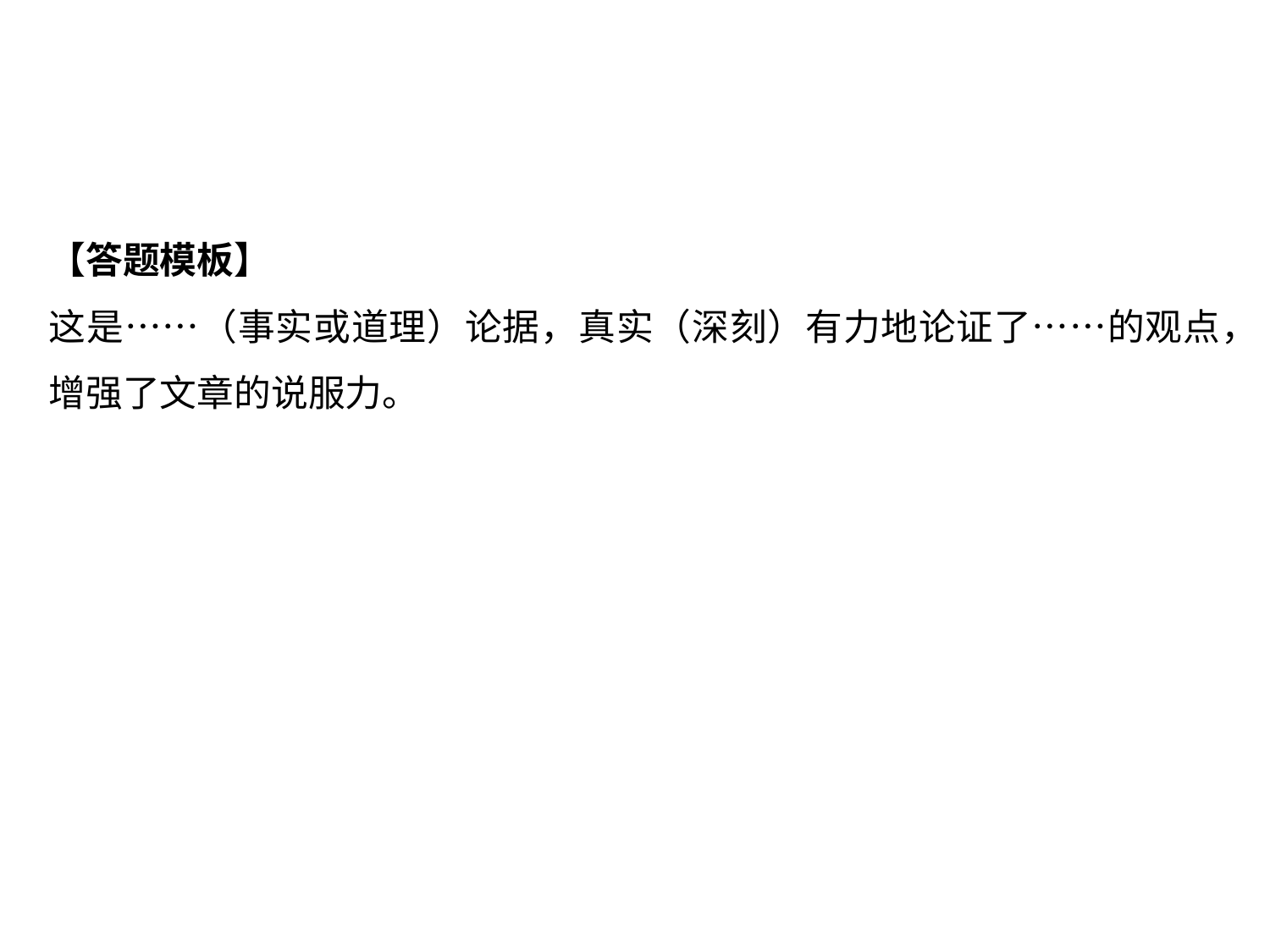

【答题模板】
这是……（事实或道理）论据，真实（深刻）有力地论证了……的观点，增强了文章的说服力。